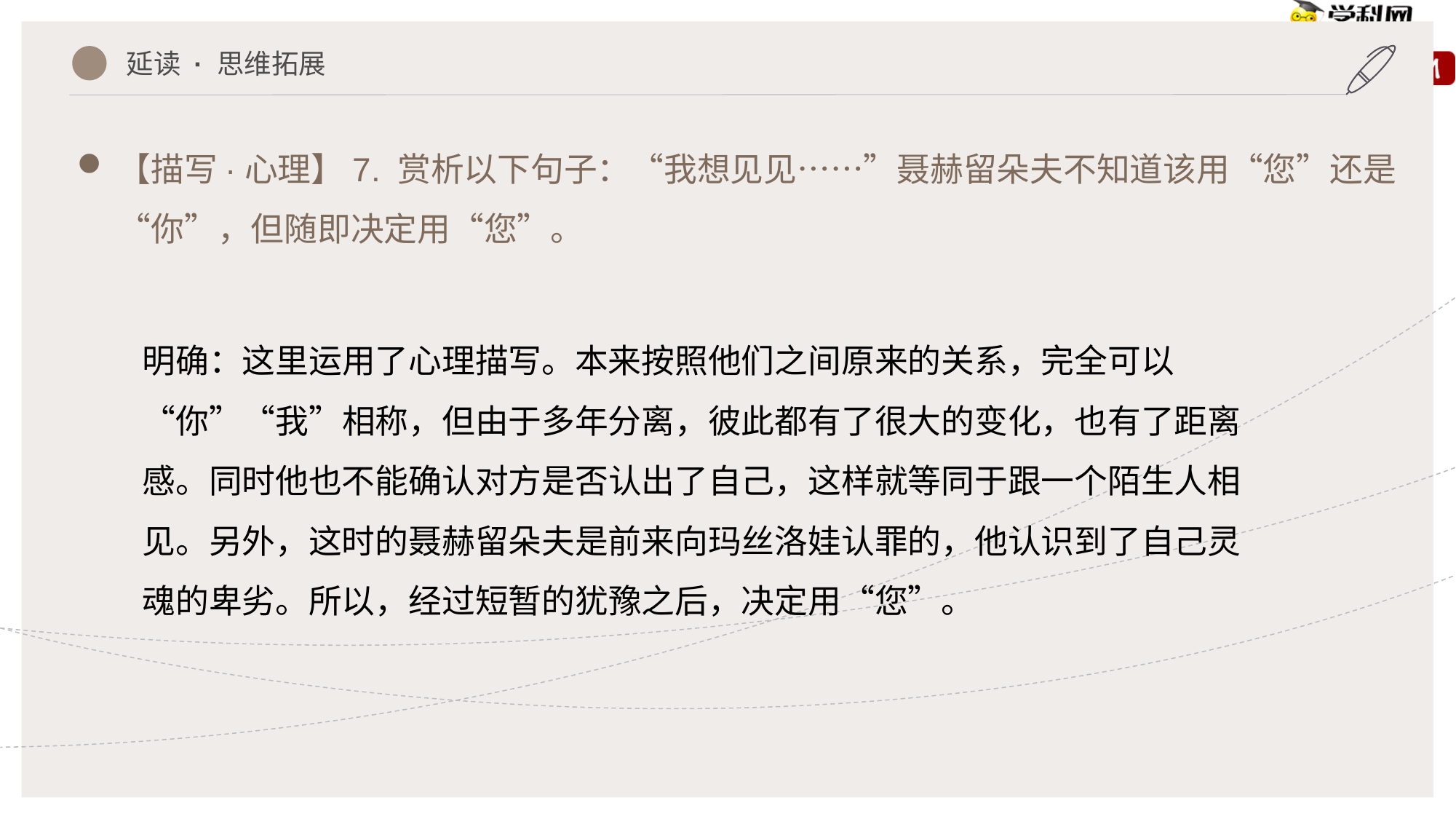

延读 · 思维拓展

【描写·心理】7. 赏析以下句子：“我想见见……”聂赫留朵夫不知道该用“您”还是“你”，但随即决定用“您”。

明确：这里运用了心理描写。本来按照他们之间原来的关系，完全可以“你”“我”相称，但由于多年分离，彼此都有了很大的变化，也有了距离感。同时他也不能确认对方是否认出了自己，这样就等同于跟一个陌生人相见。另外，这时的聂赫留朵夫是前来向玛丝洛娃认罪的，他认识到了自己灵魂的卑劣。所以，经过短暂的犹豫之后，决定用“您”。